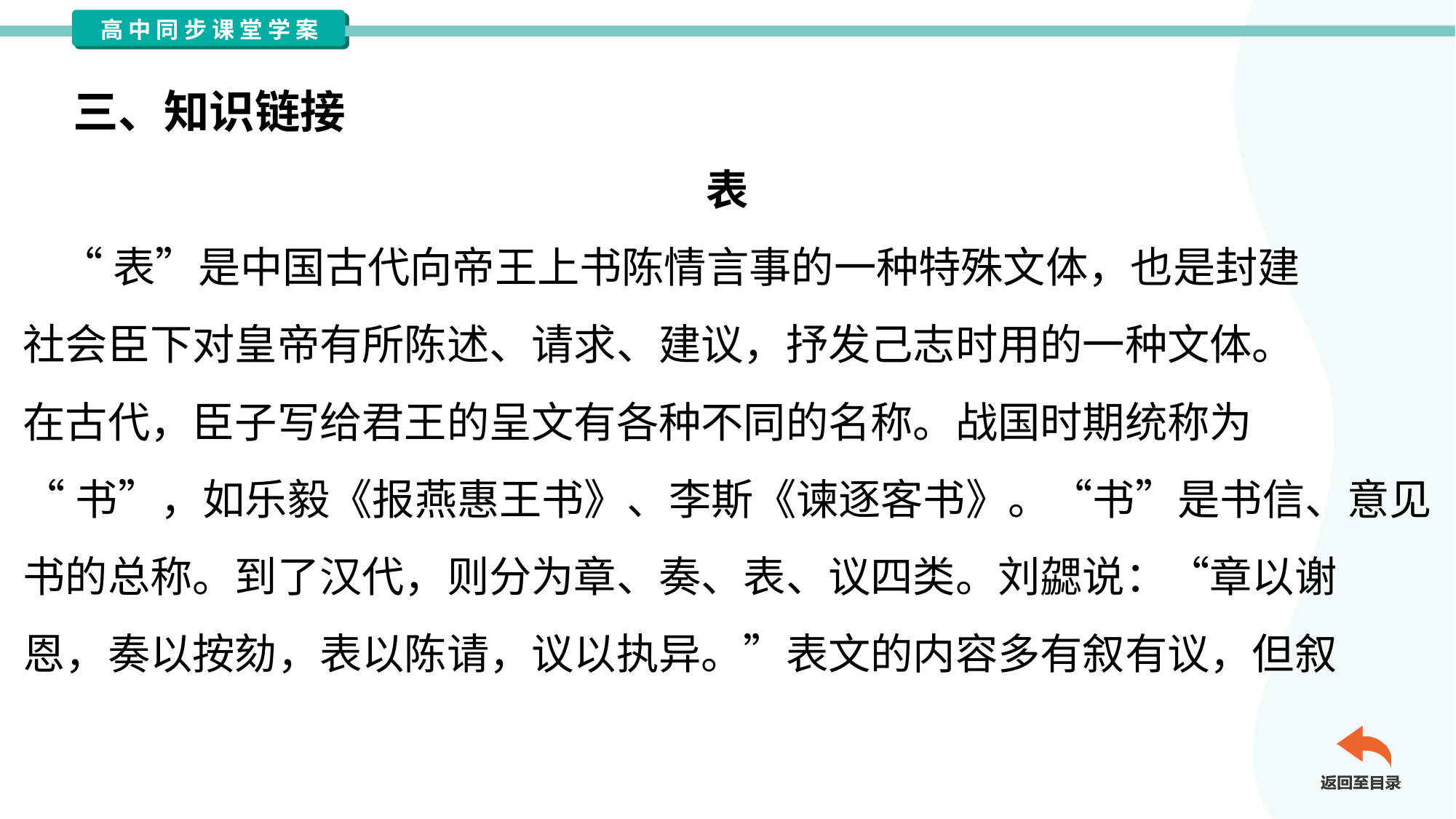

三、知识链接
表
    “表”是中国古代向帝王上书陈情言事的一种特殊文体，也是封建
社会臣下对皇帝有所陈述、请求、建议，抒发己志时用的一种文体。
在古代，臣子写给君王的呈文有各种不同的名称。战国时期统称为
“书”，如乐毅《报燕惠王书》、李斯《谏逐客书》。“书”是书信、意见
书的总称。到了汉代，则分为章、奏、表、议四类。刘勰说：“章以谢
恩，奏以按劾，表以陈请，议以执异。”表文的内容多有叙有议，但叙